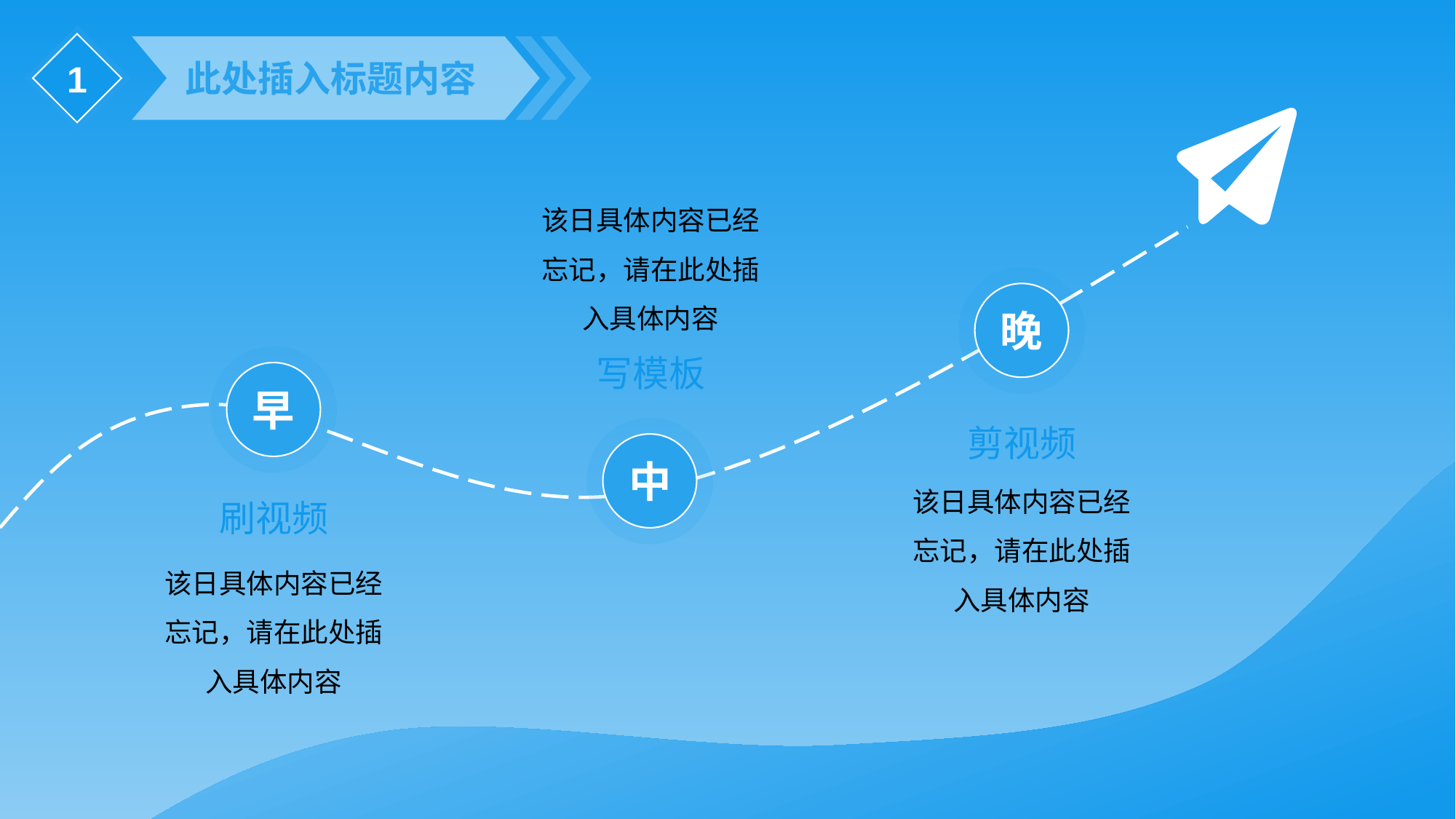

1

此处插入标题内容

该日具体内容已经忘记，请在此处插入具体内容

晚
写模板

早
剪视频

中

该日具体内容已经忘记，请在此处插入具体内容
刷视频
该日具体内容已经忘记，请在此处插入具体内容